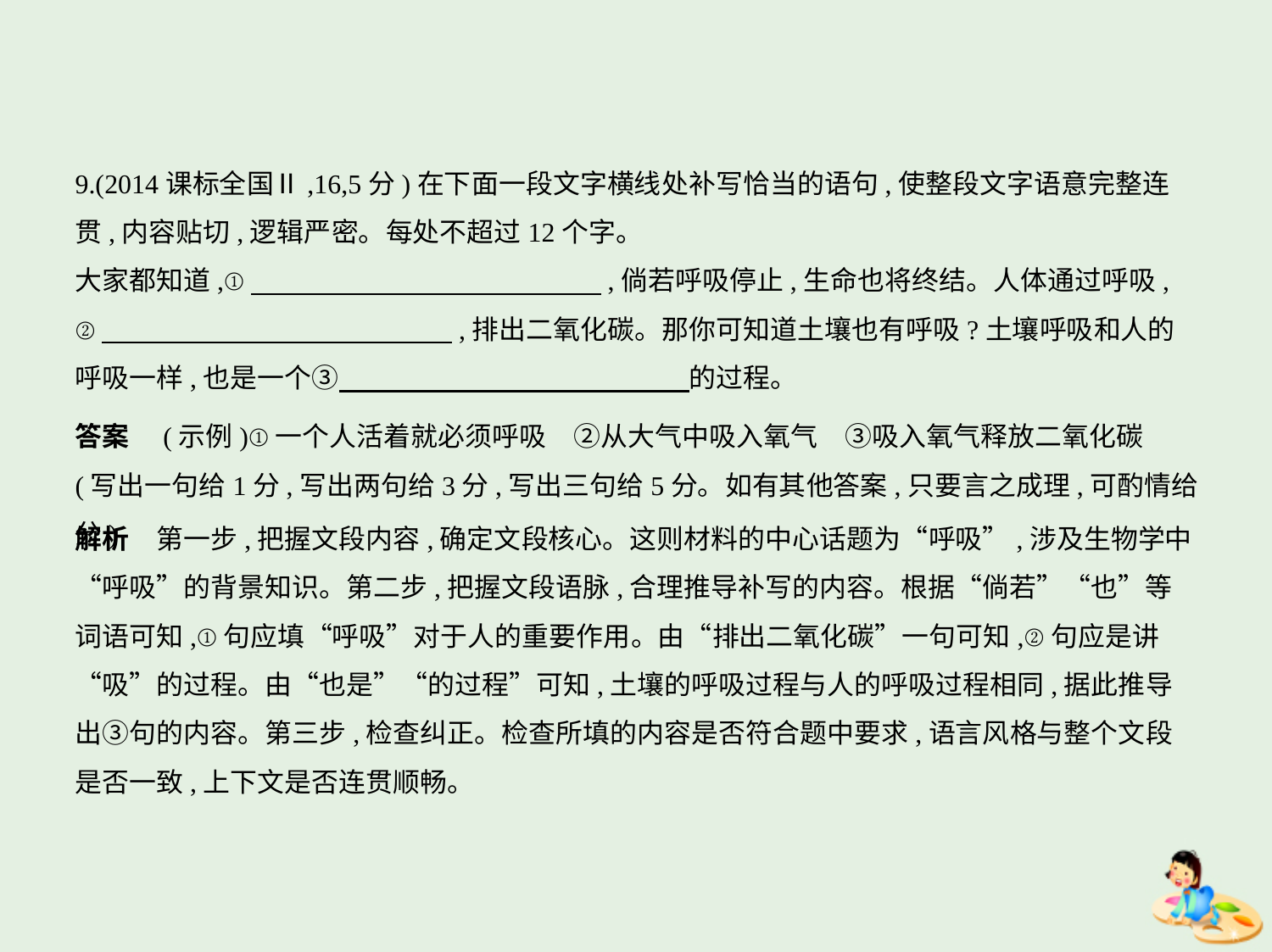

9.(2014课标全国Ⅱ,16,5分)在下面一段文字横线处补写恰当的语句,使整段文字语意完整连
贯,内容贴切,逻辑严密。每处不超过12个字。
大家都知道,①　　　　　　　　　　　　    ,倘若呼吸停止,生命也将终结。人体通过呼吸,
②　　　　　　　　　　　　    ,排出二氧化碳。那你可知道土壤也有呼吸?土壤呼吸和人的
呼吸一样,也是一个③　　　　　　　　　　　　    的过程。
答案　(示例)①一个人活着就必须呼吸　②从大气中吸入氧气　③吸入氧气释放二氧化碳    
(写出一句给1分,写出两句给3分,写出三句给5分。如有其他答案,只要言之成理,可酌情给分)
解析　第一步,把握文段内容,确定文段核心。这则材料的中心话题为“呼吸”,涉及生物学中
“呼吸”的背景知识。第二步,把握文段语脉,合理推导补写的内容。根据“倘若”“也”等
词语可知,①句应填“呼吸”对于人的重要作用。由“排出二氧化碳”一句可知,②句应是讲
“吸”的过程。由“也是”“的过程”可知,土壤的呼吸过程与人的呼吸过程相同,据此推导
出③句的内容。第三步,检查纠正。检查所填的内容是否符合题中要求,语言风格与整个文段
是否一致,上下文是否连贯顺畅。